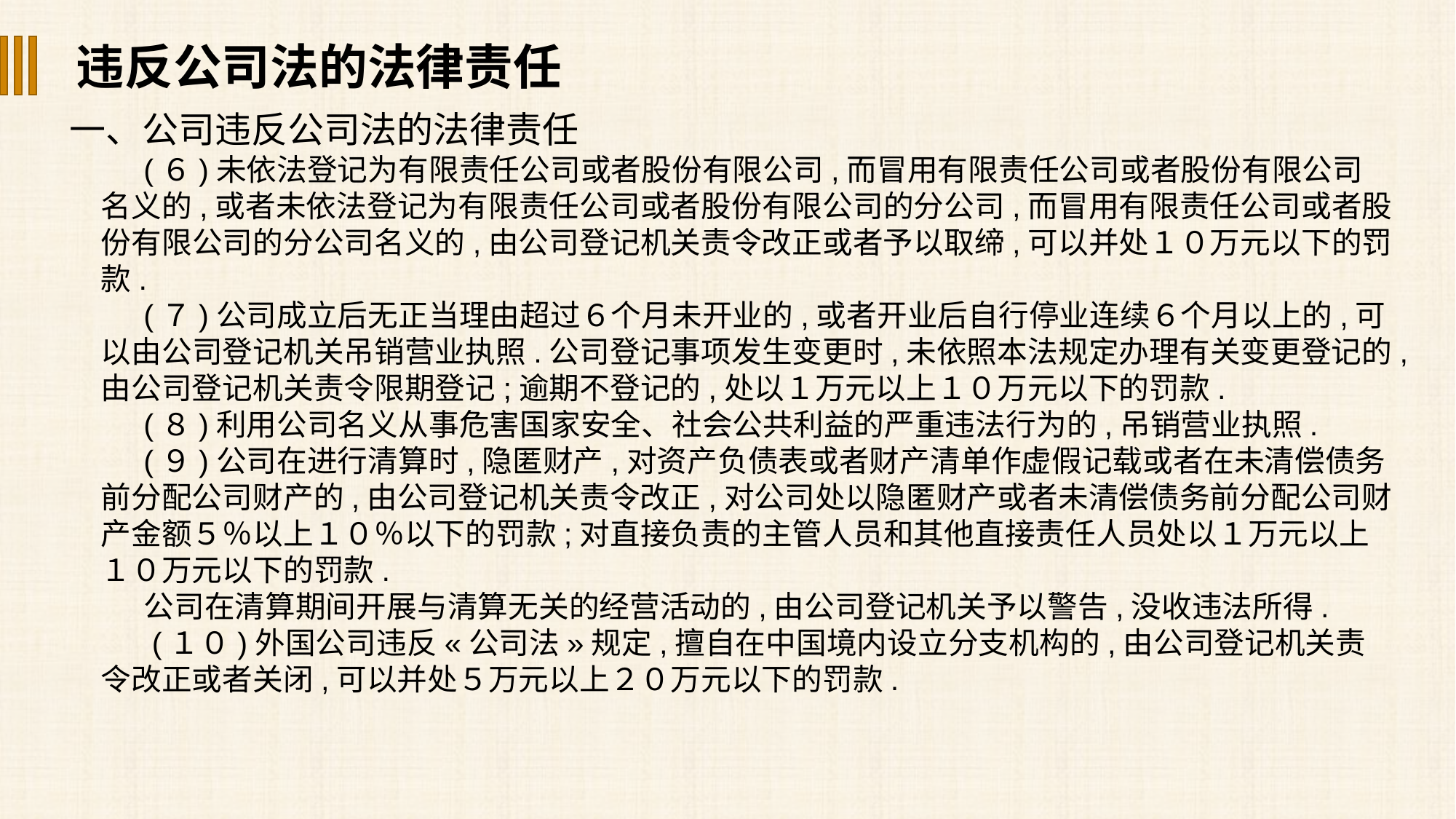

违反公司法的法律责任

一、公司违反公司法的法律责任
(６)未依法登记为有限责任公司或者股份有限公司,而冒用有限责任公司或者股份有限公司名义的,或者未依法登记为有限责任公司或者股份有限公司的分公司,而冒用有限责任公司或者股份有限公司的分公司名义的,由公司登记机关责令改正或者予以取缔,可以并处１０万元以下的罚款.
(７)公司成立后无正当理由超过６个月未开业的,或者开业后自行停业连续６个月以上的,可以由公司登记机关吊销营业执照.公司登记事项发生变更时,未依照本法规定办理有关变更登记的,由公司登记机关责令限期登记;逾期不登记的,处以１万元以上１０万元以下的罚款.
(８)利用公司名义从事危害国家安全、社会公共利益的严重违法行为的,吊销营业执照.
(９)公司在进行清算时,隐匿财产,对资产负债表或者财产清单作虚假记载或者在未清偿债务前分配公司财产的,由公司登记机关责令改正,对公司处以隐匿财产或者未清偿债务前分配公司财产金额５％以上１０％以下的罚款;对直接负责的主管人员和其他直接责任人员处以１万元以上１０万元以下的罚款.
公司在清算期间开展与清算无关的经营活动的,由公司登记机关予以警告,没收违法所得.
 (１０)外国公司违反«公司法»规定,擅自在中国境内设立分支机构的,由公司登记机关责令改正或者关闭,可以并处５万元以上２０万元以下的罚款.